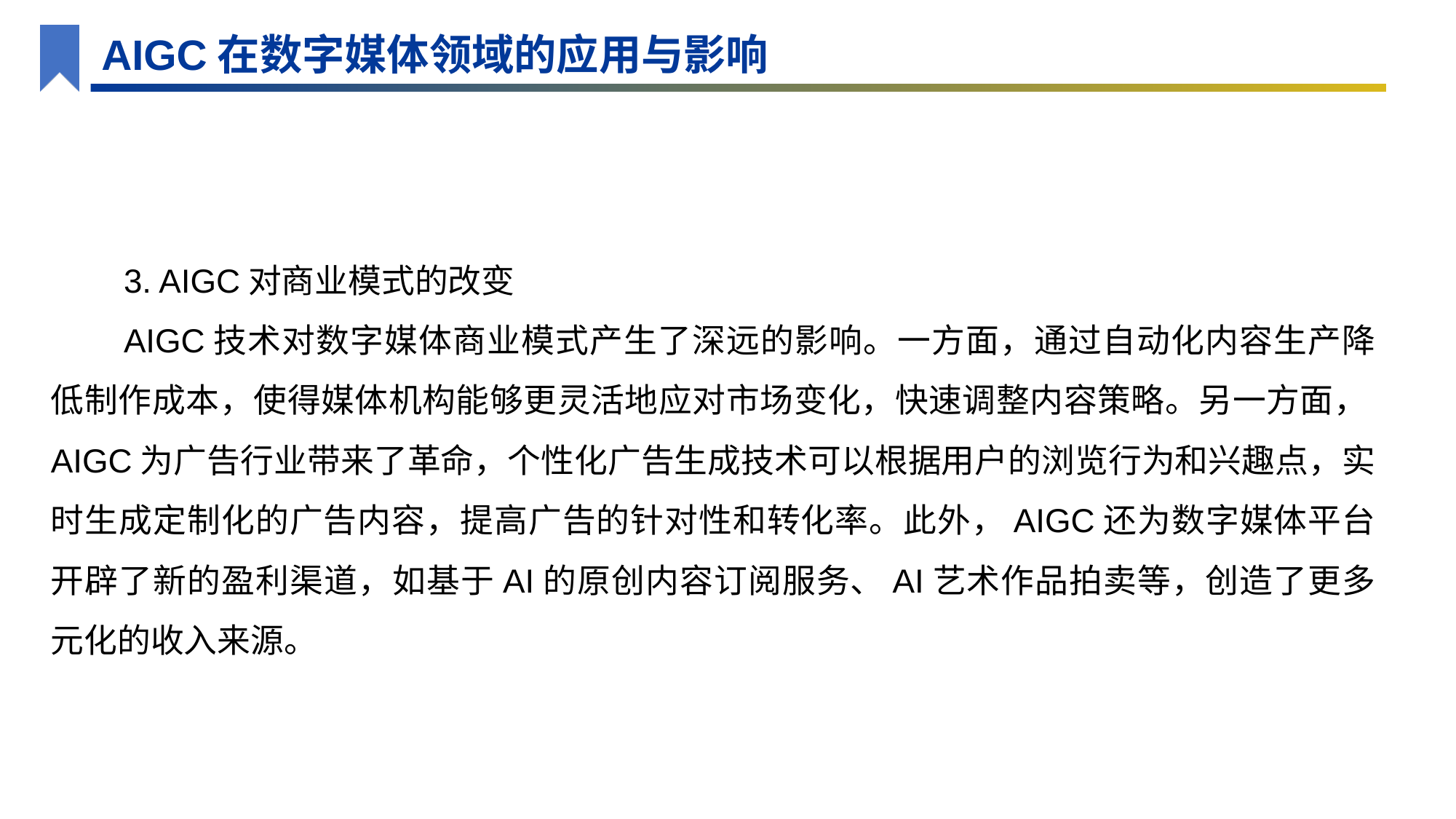

AIGC在数字媒体领域的应用与影响
3. AIGC对商业模式的改变
AIGC技术对数字媒体商业模式产生了深远的影响。一方面，通过自动化内容生产降低制作成本，使得媒体机构能够更灵活地应对市场变化，快速调整内容策略。另一方面，AIGC为广告行业带来了革命，个性化广告生成技术可以根据用户的浏览行为和兴趣点，实时生成定制化的广告内容，提高广告的针对性和转化率。此外，AIGC还为数字媒体平台开辟了新的盈利渠道，如基于AI的原创内容订阅服务、AI艺术作品拍卖等，创造了更多元化的收入来源。